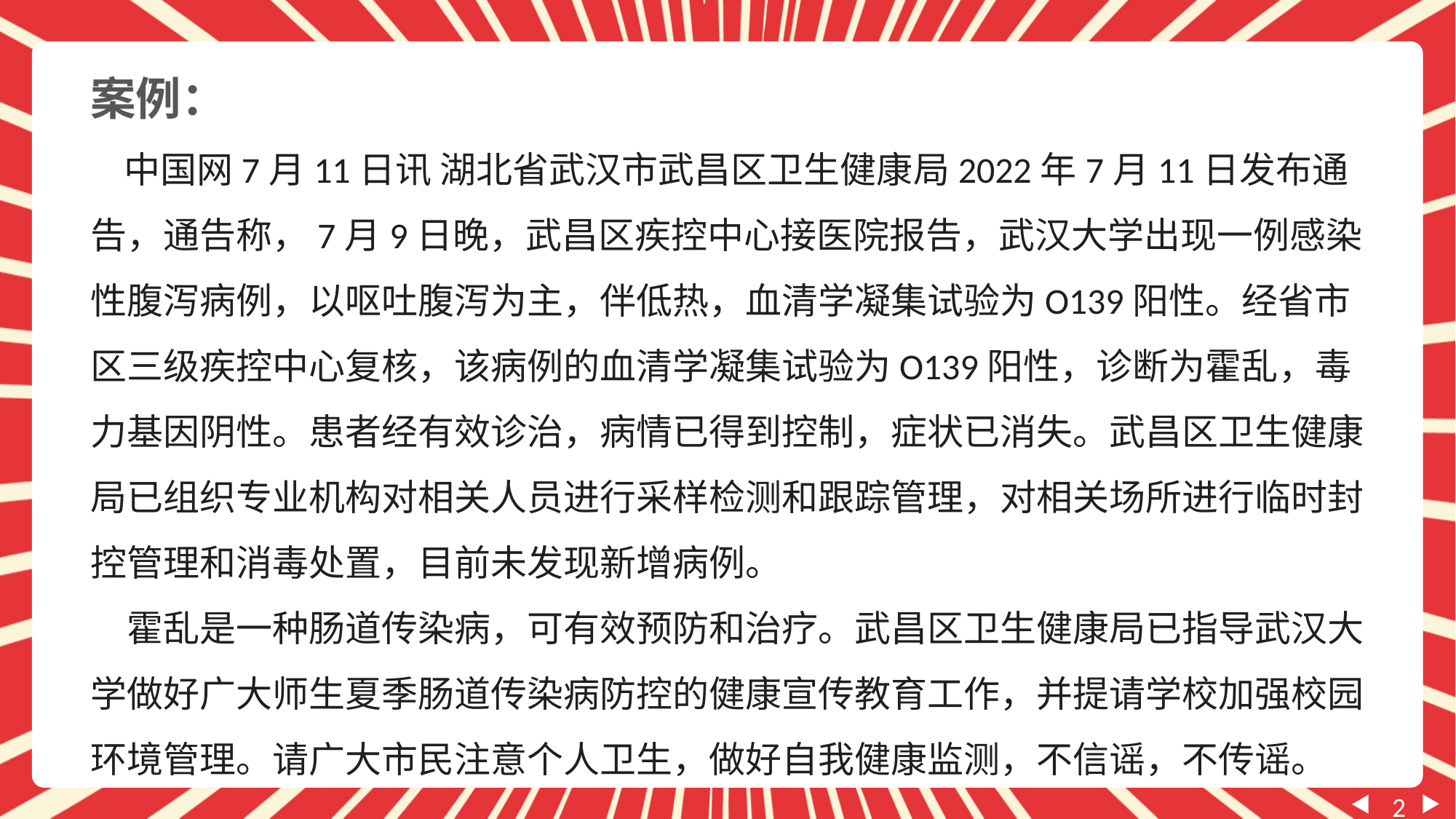

案例：
   中国网7月11日讯 湖北省武汉市武昌区卫生健康局2022年7月11日发布通告，通告称，7月9日晚，武昌区疾控中心接医院报告，武汉大学出现一例感染性腹泻病例，以呕吐腹泻为主，伴低热，血清学凝集试验为O139阳性。经省市区三级疾控中心复核，该病例的血清学凝集试验为O139阳性，诊断为霍乱，毒力基因阴性。患者经有效诊治，病情已得到控制，症状已消失。武昌区卫生健康局已组织专业机构对相关人员进行采样检测和跟踪管理，对相关场所进行临时封控管理和消毒处置，目前未发现新增病例。
　霍乱是一种肠道传染病，可有效预防和治疗。武昌区卫生健康局已指导武汉大学做好广大师生夏季肠道传染病防控的健康宣传教育工作，并提请学校加强校园环境管理。请广大市民注意个人卫生，做好自我健康监测，不信谣，不传谣。